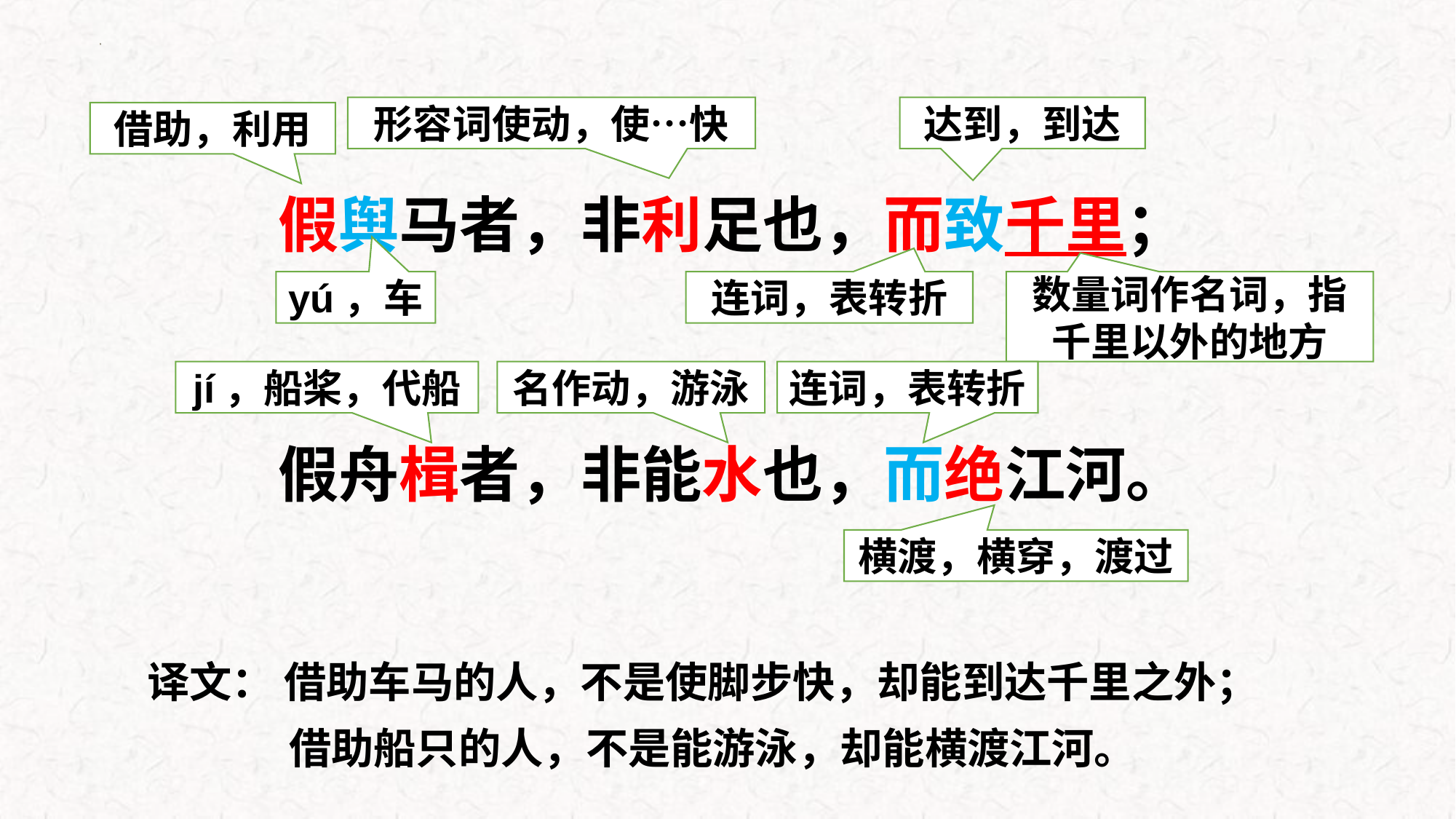

形容词使动，使…快
达到，到达
借助，利用
假舆马者，非利足也，而致千里；

假舟楫者，非能水也，而绝江河。
yú，车
连词，表转折
数量词作名词，指千里以外的地方
jí，船桨，代船
名作动，游泳
连词，表转折
横渡，横穿，渡过
译文： 借助车马的人，不是使脚步快，却能到达千里之外；
 借助船只的人，不是能游泳，却能横渡江河。